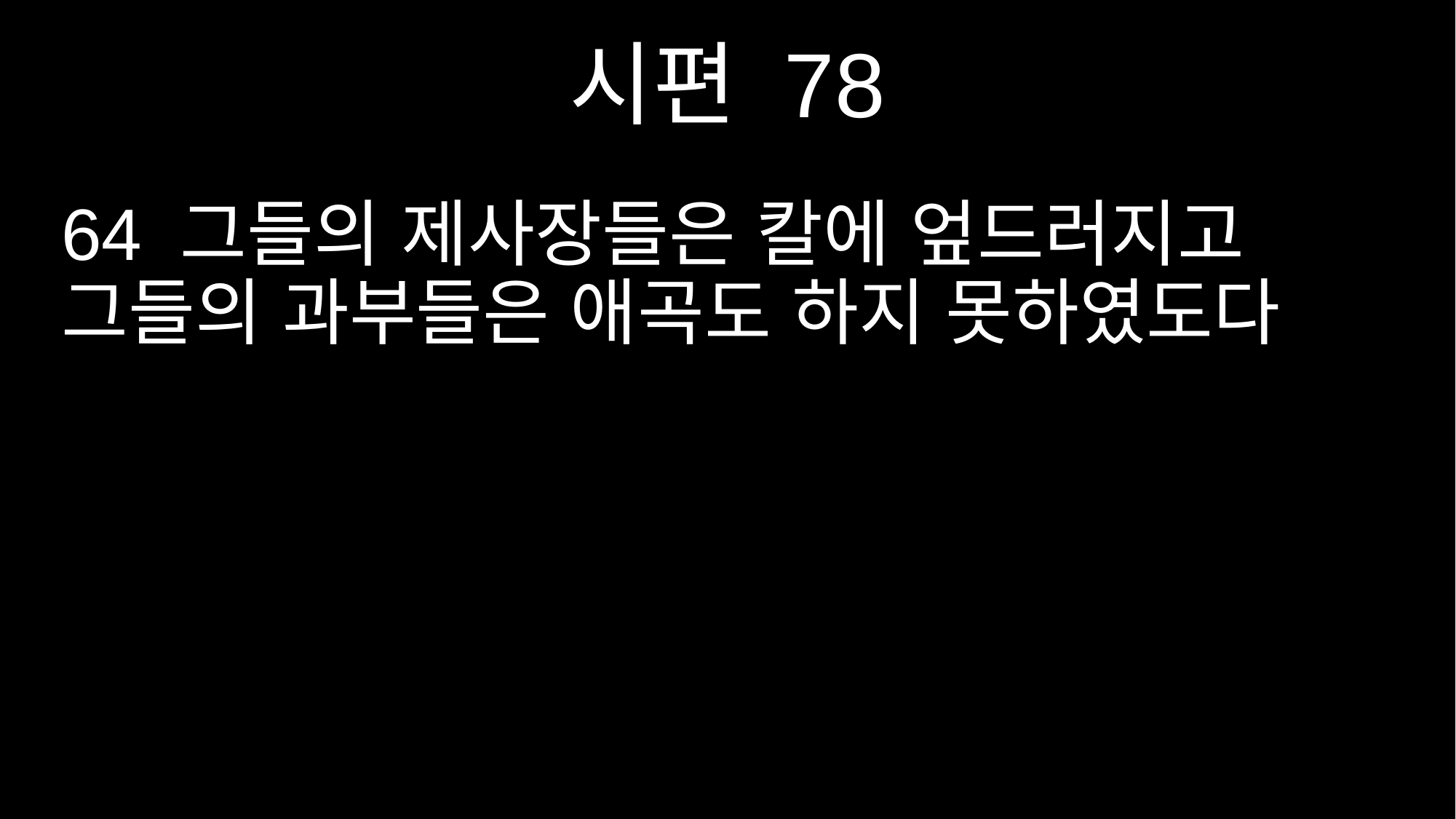

시편 78
64 그들의 제사장들은 칼에 엎드러지고 그들의 과부들은 애곡도 하지 못하였도다